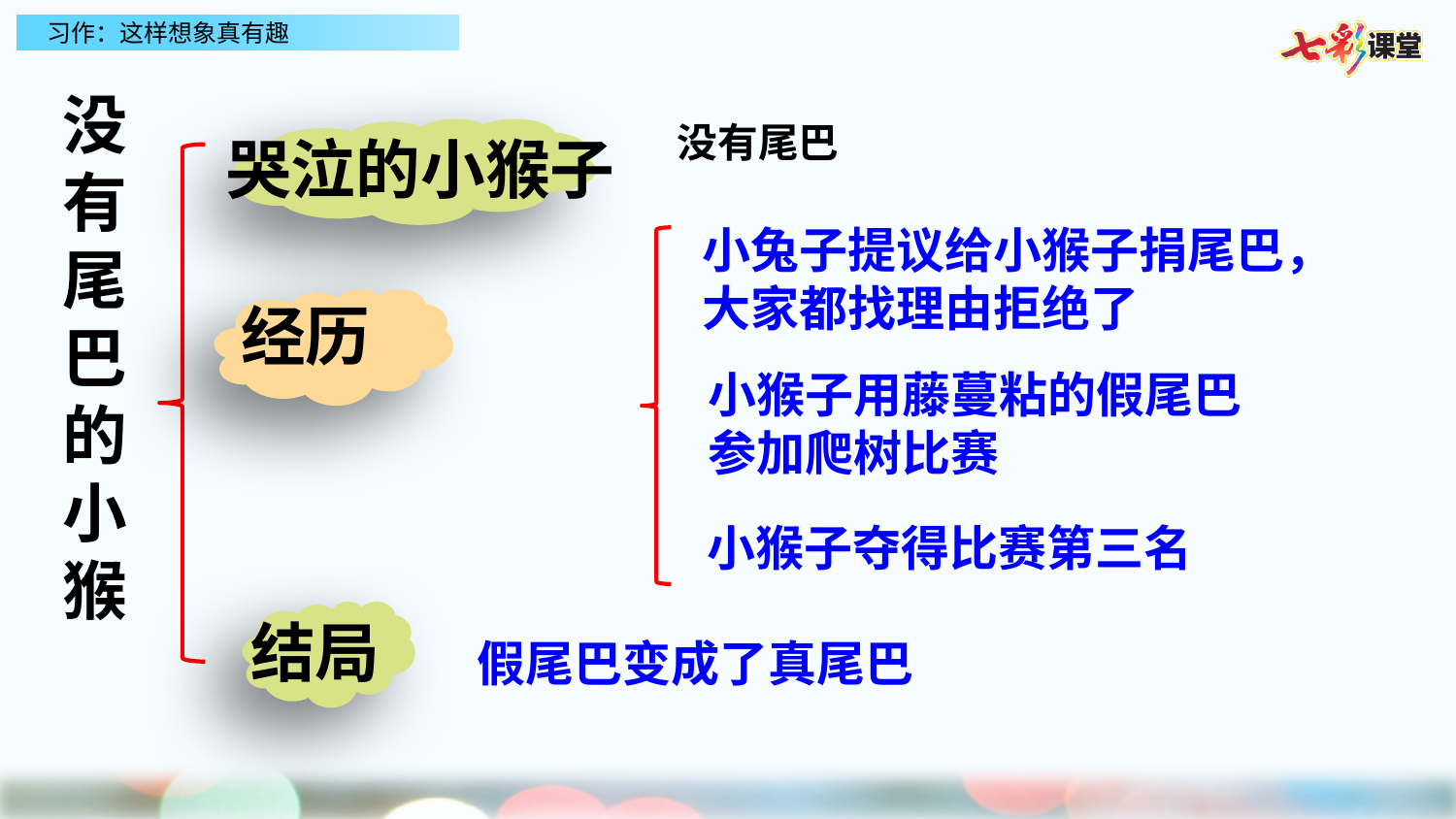

没有尾巴的小猴
没有尾巴

哭泣的小猴子

小兔子提议给小猴子捐尾巴，大家都找理由拒绝了

经历

小猴子用藤蔓粘的假尾巴参加爬树比赛
小猴子夺得比赛第三名

结局
假尾巴变成了真尾巴